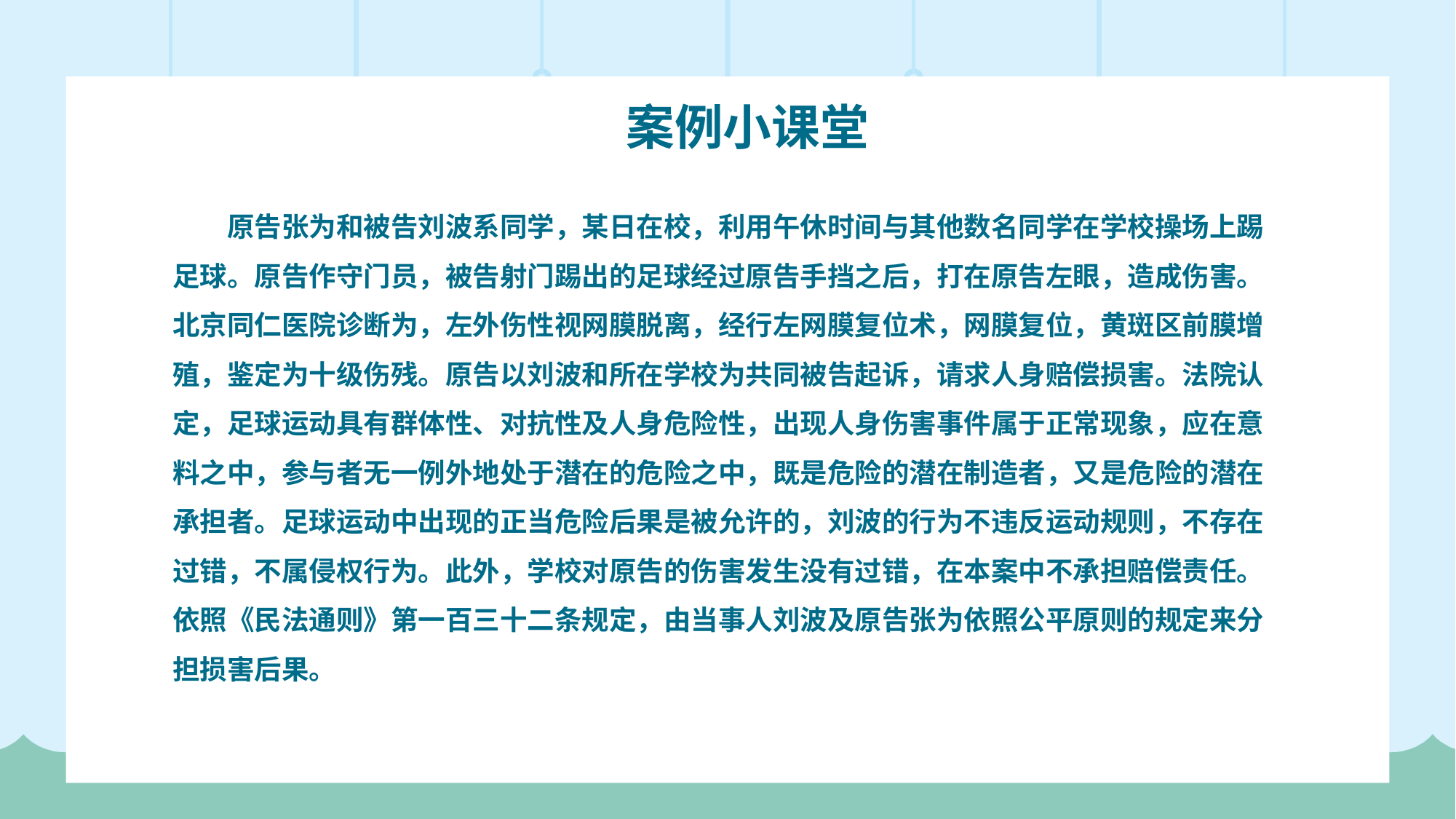

案例小课堂
交通安全
原告张为和被告刘波系同学，某日在校，利用午休时间与其他数名同学在学校操场上踢足球。原告作守门员，被告射门踢出的足球经过原告手挡之后，打在原告左眼，造成伤害。北京同仁医院诊断为，左外伤性视网膜脱离，经行左网膜复位术，网膜复位，黄斑区前膜增殖，鉴定为十级伤残。原告以刘波和所在学校为共同被告起诉，请求人身赔偿损害。法院认定，足球运动具有群体性、对抗性及人身危险性，出现人身伤害事件属于正常现象，应在意料之中，参与者无一例外地处于潜在的危险之中，既是危险的潜在制造者，又是危险的潜在承担者。足球运动中出现的正当危险后果是被允许的，刘波的行为不违反运动规则，不存在过错，不属侵权行为。此外，学校对原告的伤害发生没有过错，在本案中不承担赔偿责任。依照《民法通则》第一百三十二条规定，由当事人刘波及原告张为依照公平原则的规定来分担损害后果。